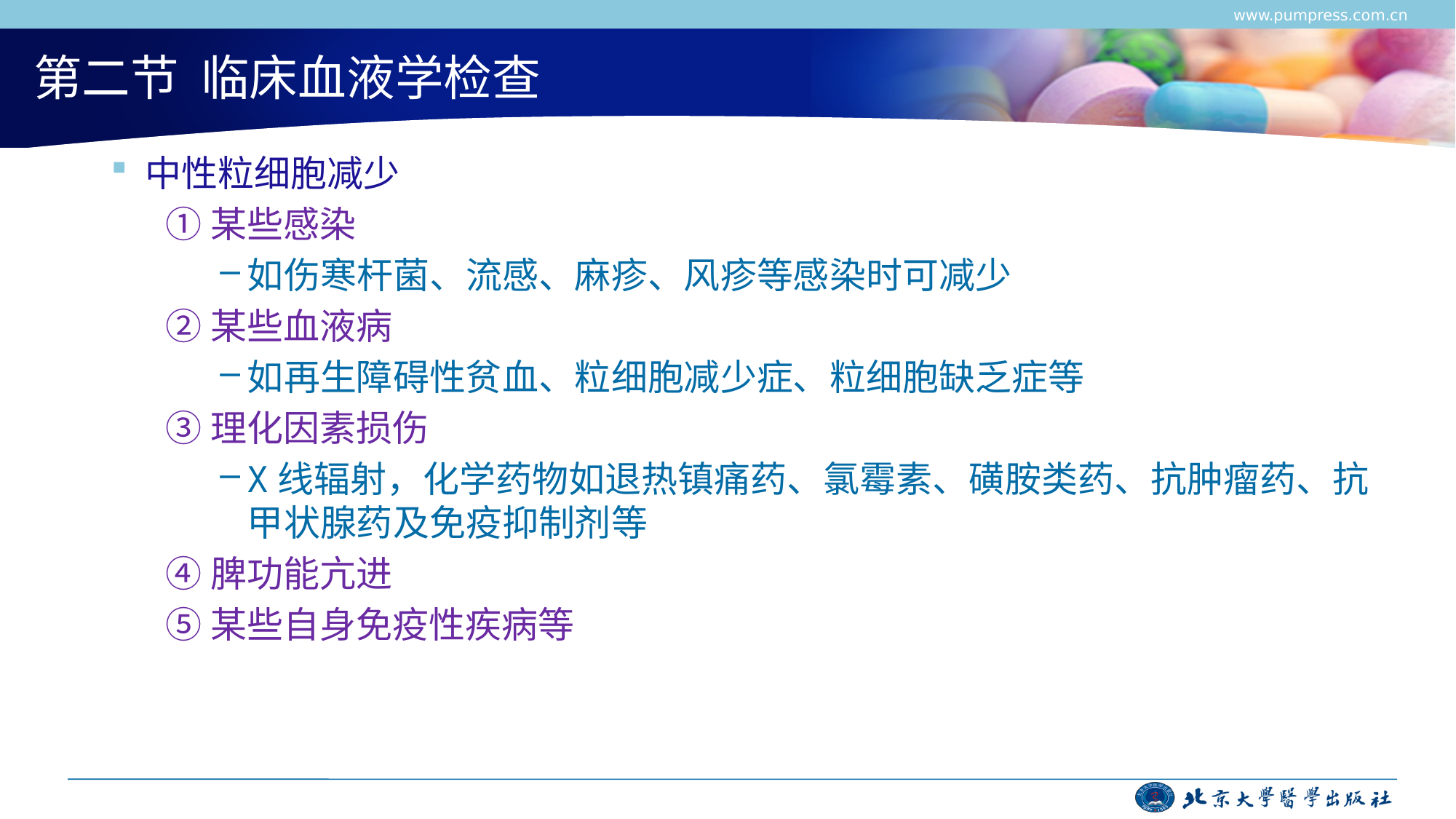

www.pumpress.com.cn
# 第二节  临床血液学检查
中性粒细胞减少
①某些感染
如伤寒杆菌、流感、麻疹、风疹等感染时可减少
②某些血液病
如再生障碍性贫血、粒细胞减少症、粒细胞缺乏症等
③理化因素损伤
X线辐射，化学药物如退热镇痛药、氯霉素、磺胺类药、抗肿瘤药、抗甲状腺药及免疫抑制剂等
④脾功能亢进
⑤某些自身免疫性疾病等